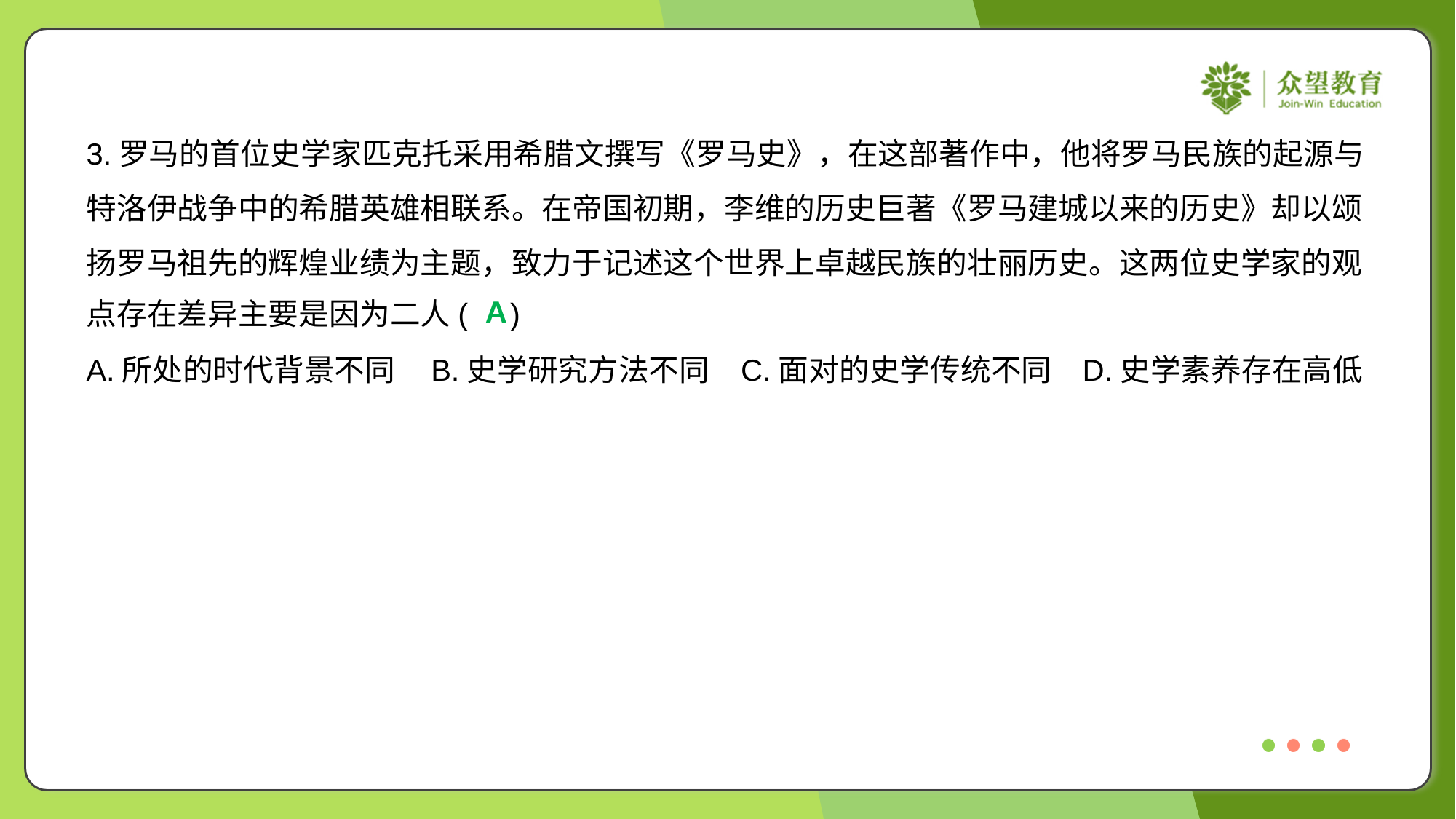

3.罗马的首位史学家匹克托采用希腊文撰写《罗马史》，在这部著作中，他将罗马民族的起源与
特洛伊战争中的希腊英雄相联系。在帝国初期，李维的历史巨著《罗马建城以来的历史》却以颂
扬罗马祖先的辉煌业绩为主题，致力于记述这个世界上卓越民族的壮丽历史。这两位史学家的观
点存在差异主要是因为二人(     )
A
A.所处的时代背景不同	B.史学研究方法不同	C.面对的史学传统不同	D.史学素养存在高低